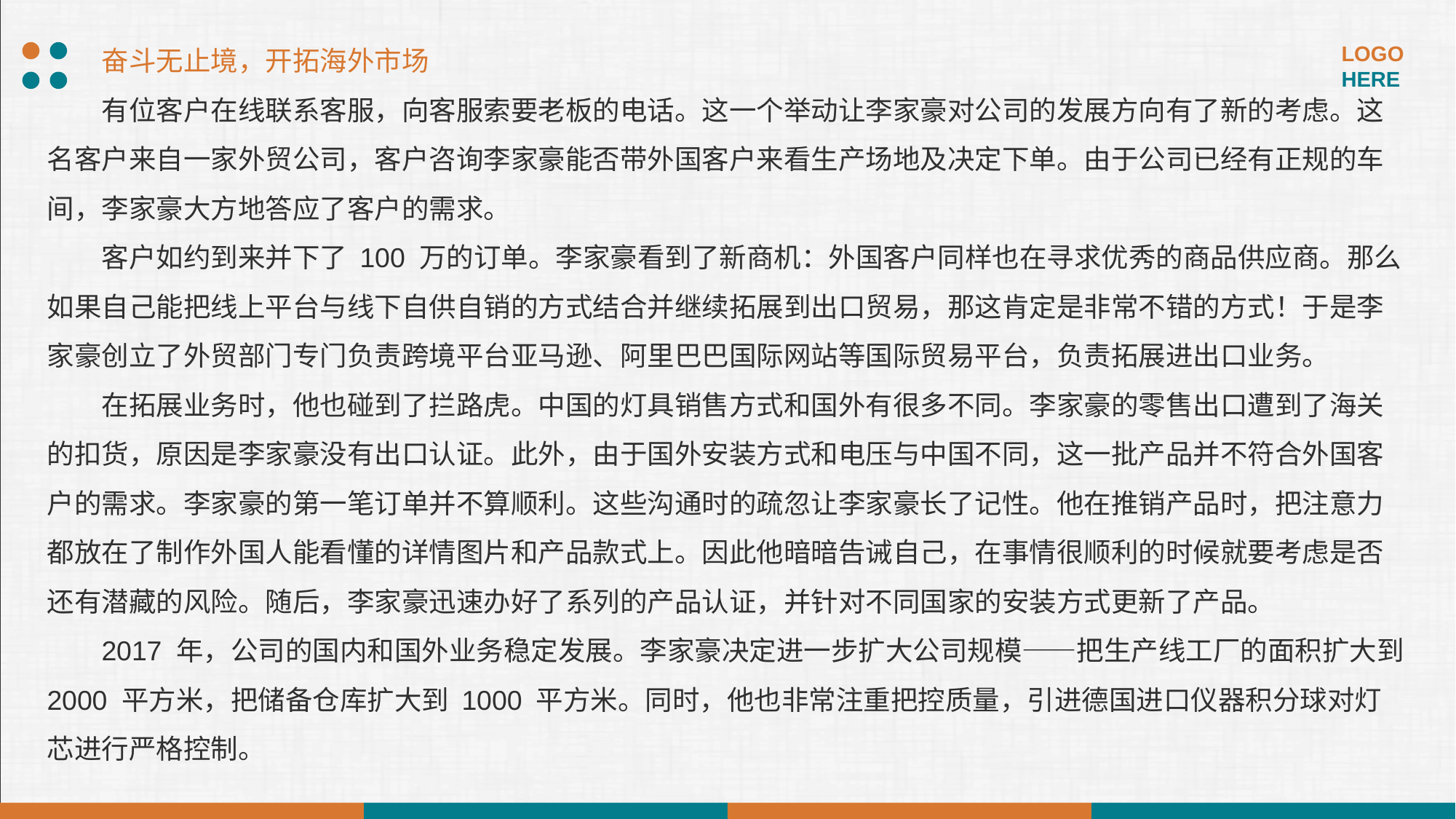

奋斗无止境，开拓海外市场
有位客户在线联系客服，向客服索要老板的电话。这一个举动让李家豪对公司的发展方向有了新的考虑。这名客户来自一家外贸公司，客户咨询李家豪能否带外国客户来看生产场地及决定下单。由于公司已经有正规的车间，李家豪大方地答应了客户的需求。
客户如约到来并下了 100 万的订单。李家豪看到了新商机：外国客户同样也在寻求优秀的商品供应商。那么如果自己能把线上平台与线下自供自销的方式结合并继续拓展到出口贸易，那这肯定是非常不错的方式！于是李家豪创立了外贸部门专门负责跨境平台亚马逊、阿里巴巴国际网站等国际贸易平台，负责拓展进出口业务。
在拓展业务时，他也碰到了拦路虎。中国的灯具销售方式和国外有很多不同。李家豪的零售出口遭到了海关的扣货，原因是李家豪没有出口认证。此外，由于国外安装方式和电压与中国不同，这一批产品并不符合外国客户的需求。李家豪的第一笔订单并不算顺利。这些沟通时的疏忽让李家豪长了记性。他在推销产品时，把注意力都放在了制作外国人能看懂的详情图片和产品款式上。因此他暗暗告诫自己，在事情很顺利的时候就要考虑是否还有潜藏的风险。随后，李家豪迅速办好了系列的产品认证，并针对不同国家的安装方式更新了产品。
2017 年，公司的国内和国外业务稳定发展。李家豪决定进一步扩大公司规模——把生产线工厂的面积扩大到 2000 平方米，把储备仓库扩大到 1000 平方米。同时，他也非常注重把控质量，引进德国进口仪器积分球对灯芯进行严格控制。